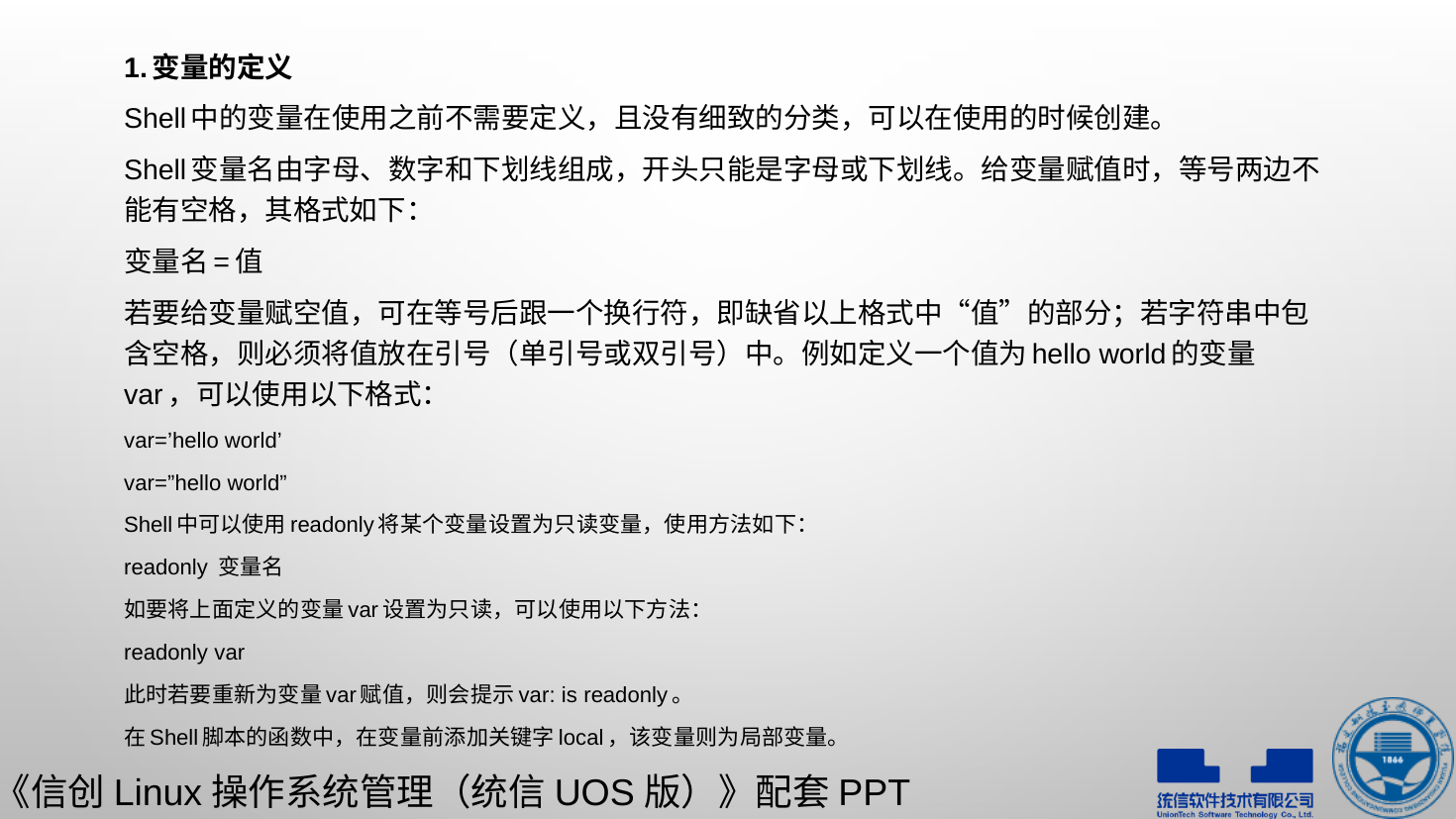

1.变量的定义
Shell中的变量在使用之前不需要定义，且没有细致的分类，可以在使用的时候创建。
Shell变量名由字母、数字和下划线组成，开头只能是字母或下划线。给变量赋值时，等号两边不能有空格，其格式如下：
变量名=值
若要给变量赋空值，可在等号后跟一个换行符，即缺省以上格式中“值”的部分；若字符串中包含空格，则必须将值放在引号（单引号或双引号）中。例如定义一个值为hello world的变量var，可以使用以下格式：
var=’hello world’
var=”hello world”
Shell中可以使用readonly将某个变量设置为只读变量，使用方法如下：
readonly 变量名
如要将上面定义的变量var设置为只读，可以使用以下方法：
readonly var
此时若要重新为变量var赋值，则会提示var: is readonly。
在Shell脚本的函数中，在变量前添加关键字local，该变量则为局部变量。